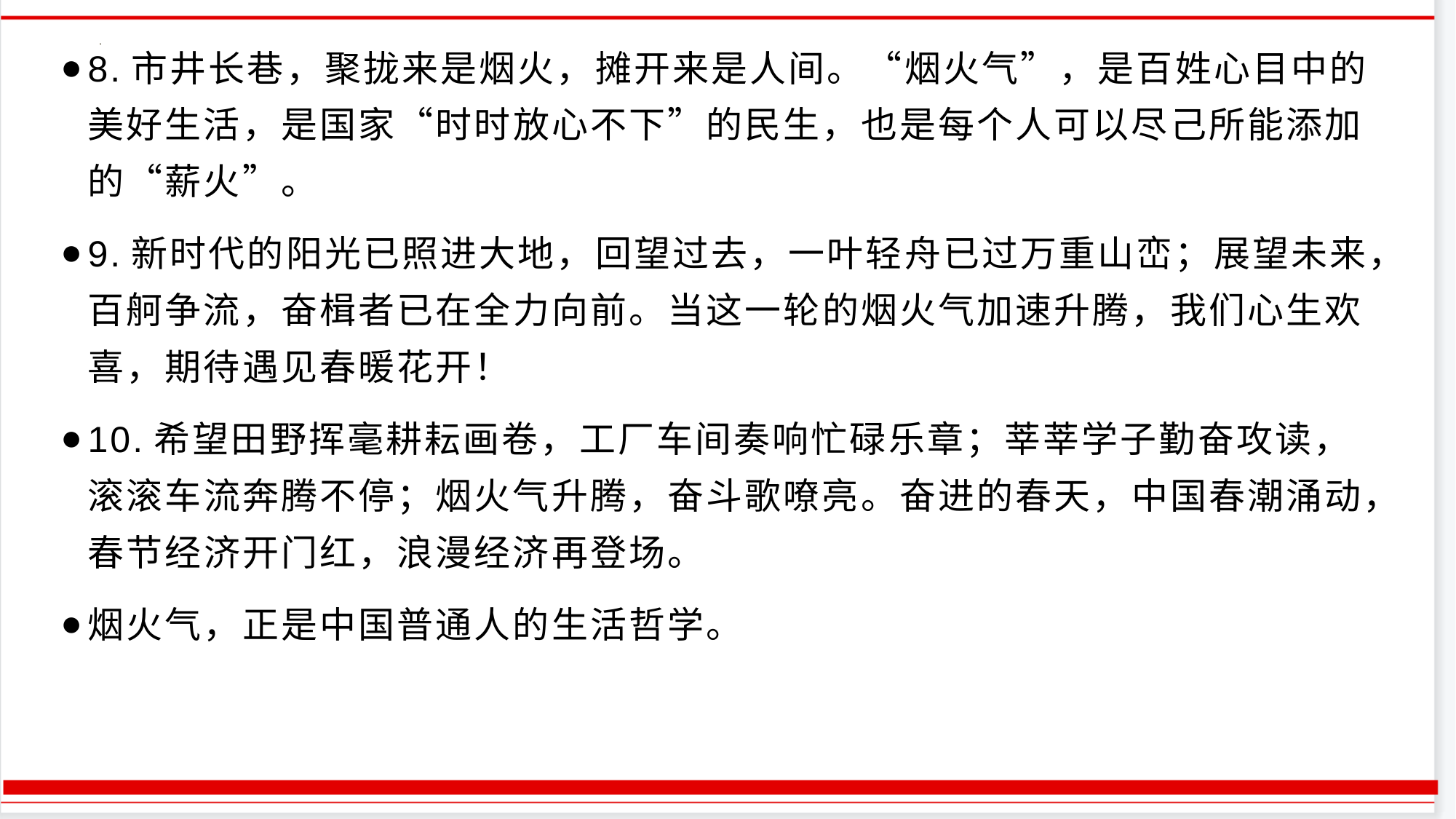

8.市井长巷，聚拢来是烟火，摊开来是人间。“烟火气”，是百姓心目中的美好生活，是国家“时时放心不下”的民生，也是每个人可以尽己所能添加的“薪火”。
9.新时代的阳光已照进大地，回望过去，一叶轻舟已过万重山峦；展望未来，百舸争流，奋楫者已在全力向前。当这一轮的烟火气加速升腾，我们心生欢喜，期待遇见春暖花开！
10.希望田野挥毫耕耘画卷，工厂车间奏响忙碌乐章；莘莘学子勤奋攻读，滚滚车流奔腾不停；烟火气升腾，奋斗歌嘹亮。奋进的春天，中国春潮涌动，春节经济开门红，浪漫经济再登场。
烟火气，正是中国普通人的生活哲学。